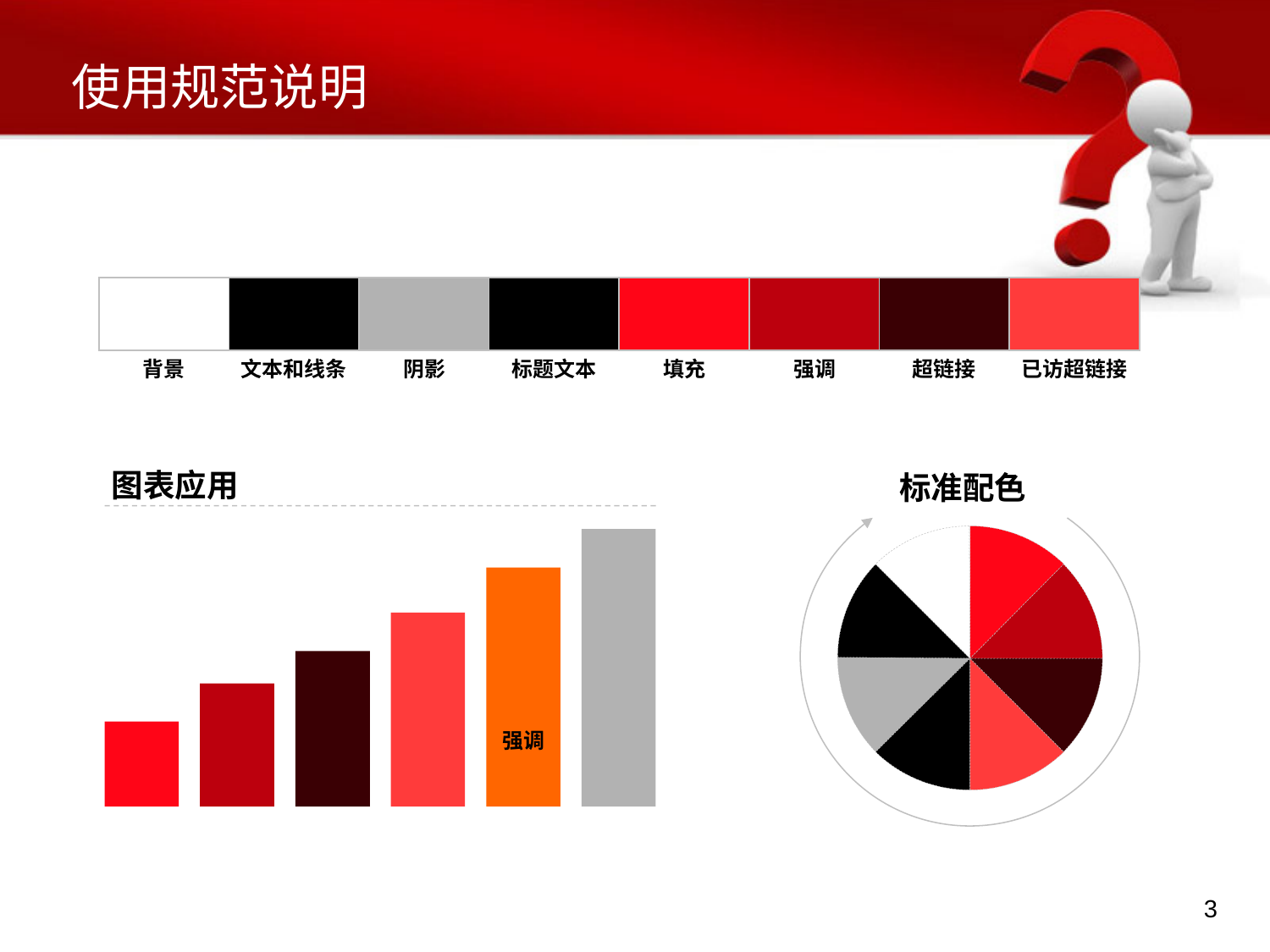

使用规范说明

背景
文本和线条
阴影
标题文本
填充
强调
超链接
已访超链接
图表应用

强调

标准配色

3